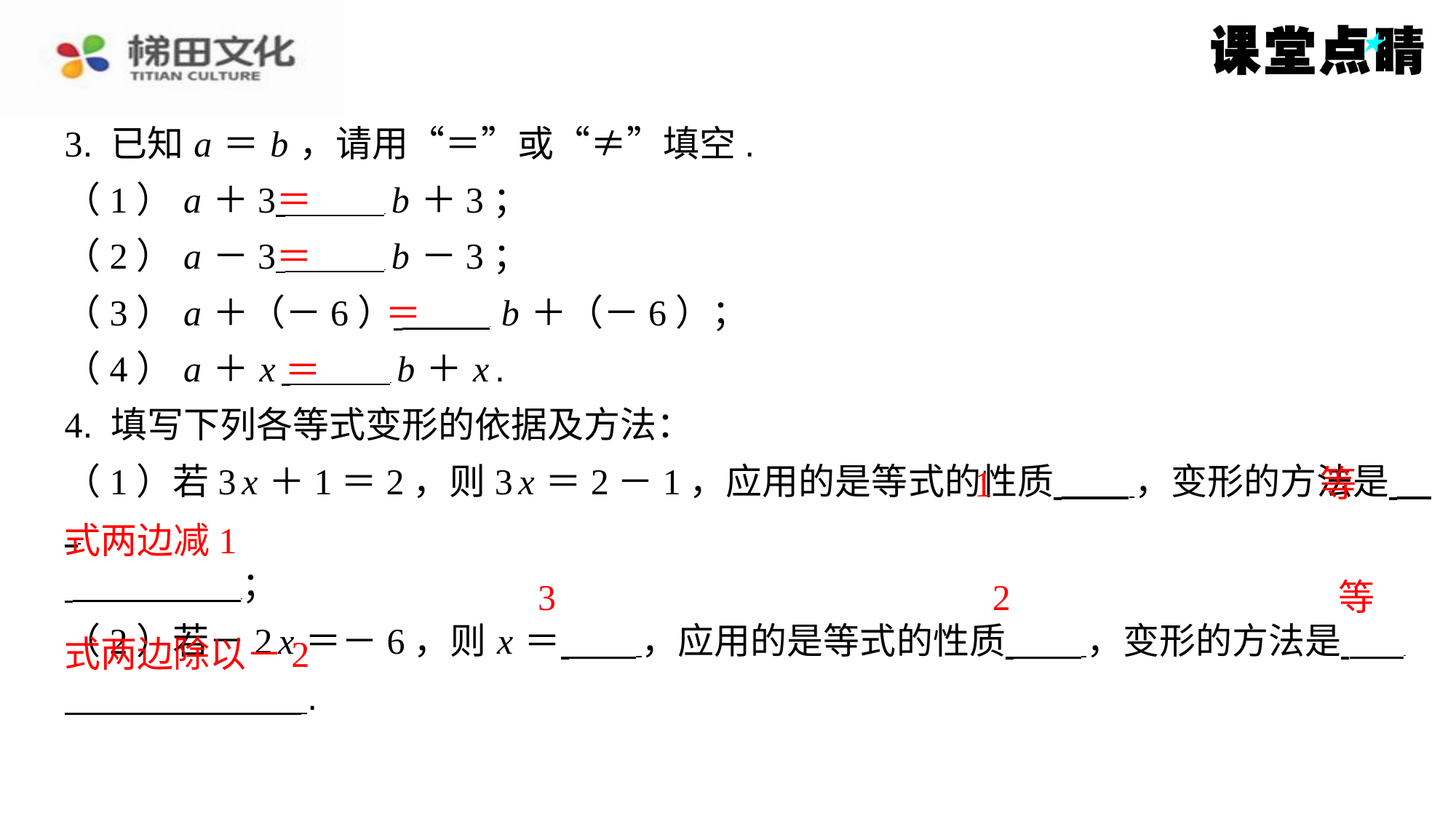

3. 已知 a ＝ b ，请用“＝”或“≠”填空.
（1） a ＋3                b ＋3；
（2） a －3                b －3；
（3） a ＋（－6）                b ＋（－6）；
（4） a ＋ x                 b ＋ x .
4. 填写下列各等式变形的依据及方法：
（1）若3 x ＋1＝2，则3 x ＝2－1，应用的是等式的性质            ，变形的方法是          ⁠
                           ⁠；
（2）若－2 x ＝－6，则 x ＝            ，应用的是等式的性质            ，变形的方法是          ⁠
                                    ⁠.
＝
＝
＝
＝
1
等
式两边减1
3
2
等
式两边除以－2